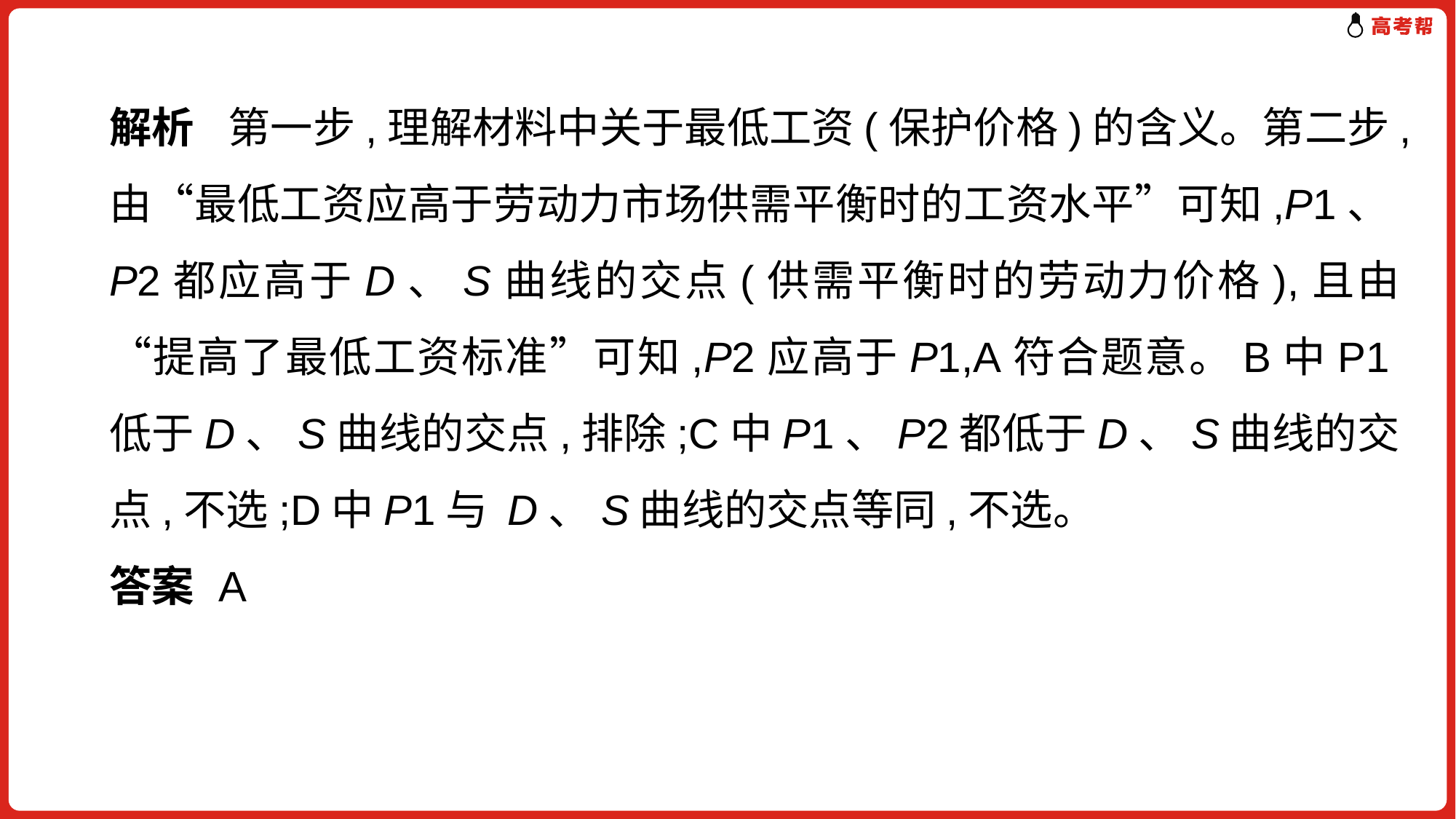

解析	 第一步,理解材料中关于最低工资(保护价格)的含义。第二步,由“最低工资应高于劳动力市场供需平衡时的工资水平”可知,P1、P2都应高于D、S曲线的交点(供需平衡时的劳动力价格),且由“提高了最低工资标准”可知,P2应高于P1,A符合题意。B中P1低于D、S曲线的交点,排除;C中P1、P2都低于D、S曲线的交点,不选;D中P1与 D、S曲线的交点等同,不选。
答案	A